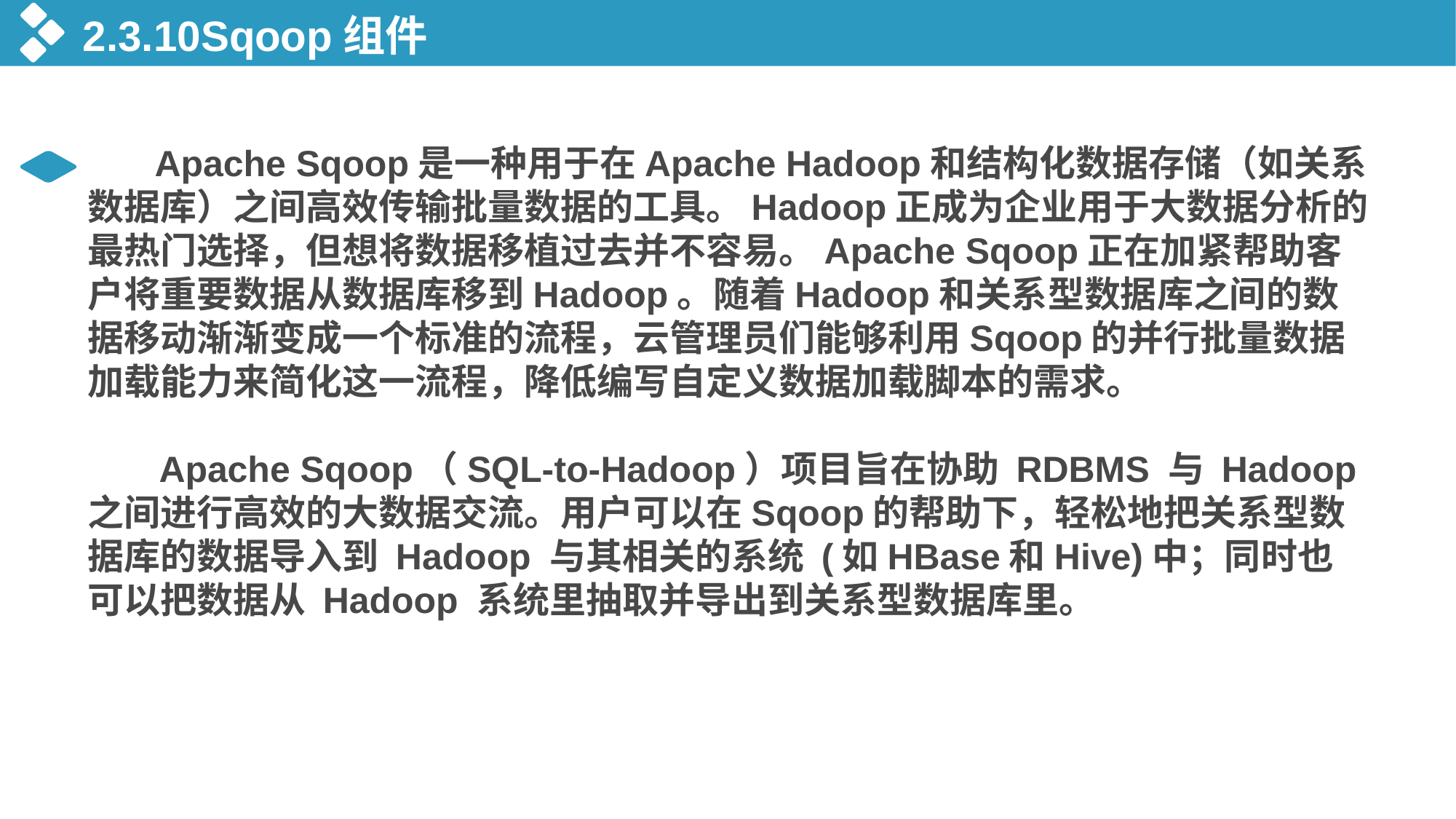

2.3.10Sqoop组件
        Apache Sqoop是一种用于在Apache Hadoop和结构化数据存储（如关系数据库）之间高效传输批量数据的工具。Hadoop正成为企业用于大数据分析的最热门选择，但想将数据移植过去并不容易。Apache Sqoop正在加紧帮助客户将重要数据从数据库移到Hadoop。随着Hadoop和关系型数据库之间的数据移动渐渐变成一个标准的流程，云管理员们能够利用Sqoop的并行批量数据加载能力来简化这一流程，降低编写自定义数据加载脚本的需求。

       Apache Sqoop（SQL-to-Hadoop）项目旨在协助 RDBMS 与 Hadoop 之间进行高效的大数据交流。用户可以在Sqoop的帮助下，轻松地把关系型数据库的数据导入到 Hadoop 与其相关的系统 (如HBase和Hive)中；同时也可以把数据从 Hadoop 系统里抽取并导出到关系型数据库里。